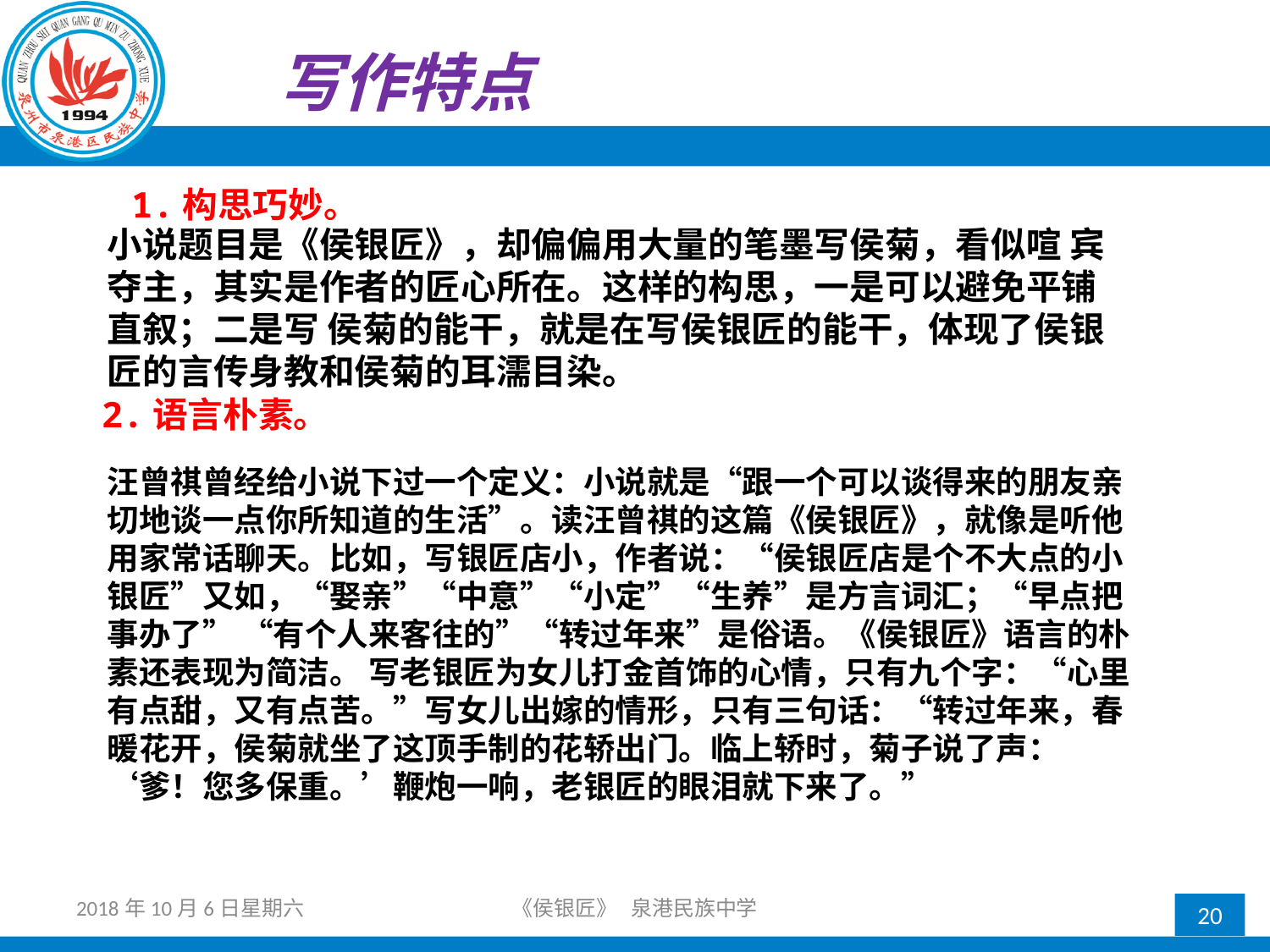

写作特点
1.构思巧妙。
小说题目是《侯银匠》，却偏偏用大量的笔墨写侯菊，看似喧 宾夺主，其实是作者的匠心所在。这样的构思，一是可以避免平铺直叙；二是写 侯菊的能干，就是在写侯银匠的能干，体现了侯银匠的言传身教和侯菊的耳濡目染。
2.语言朴素。
汪曾祺曾经给小说下过一个定义：小说就是“跟一个可以谈得来的朋友亲切地谈一点你所知道的生活”。读汪曾祺的这篇《侯银匠》，就像是听他用家常话聊天。比如，写银匠店小，作者说：“侯银匠店是个不大点的小银匠”又如，“娶亲”“中意”“小定”“生养”是方言词汇；“早点把事办了” “有个人来客往的”“转过年来”是俗语。《侯银匠》语言的朴素还表现为简洁。 写老银匠为女儿打金首饰的心情，只有九个字：“心里有点甜，又有点苦。”写女儿出嫁的情形，只有三句话：“转过年来，春暖花开，侯菊就坐了这顶手制的花轿出门。临上轿时，菊子说了声：‘爹！您多保重。’鞭炮一响，老银匠的眼泪就下来了。”
2018年10月6日星期六
《侯银匠》  泉港民族中学